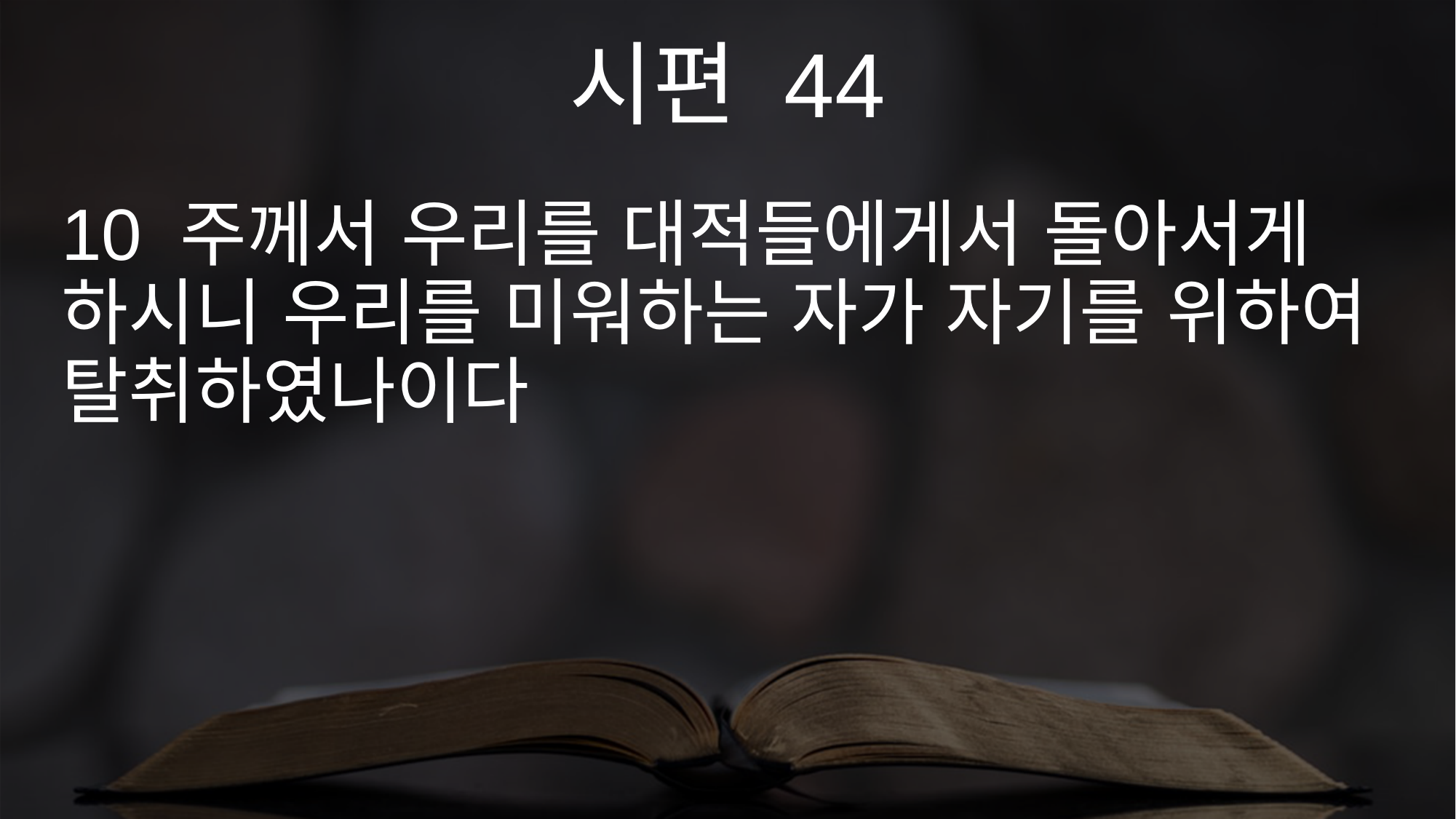

시편 44
10 주께서 우리를 대적들에게서 돌아서게 하시니 우리를 미워하는 자가 자기를 위하여 탈취하였나이다